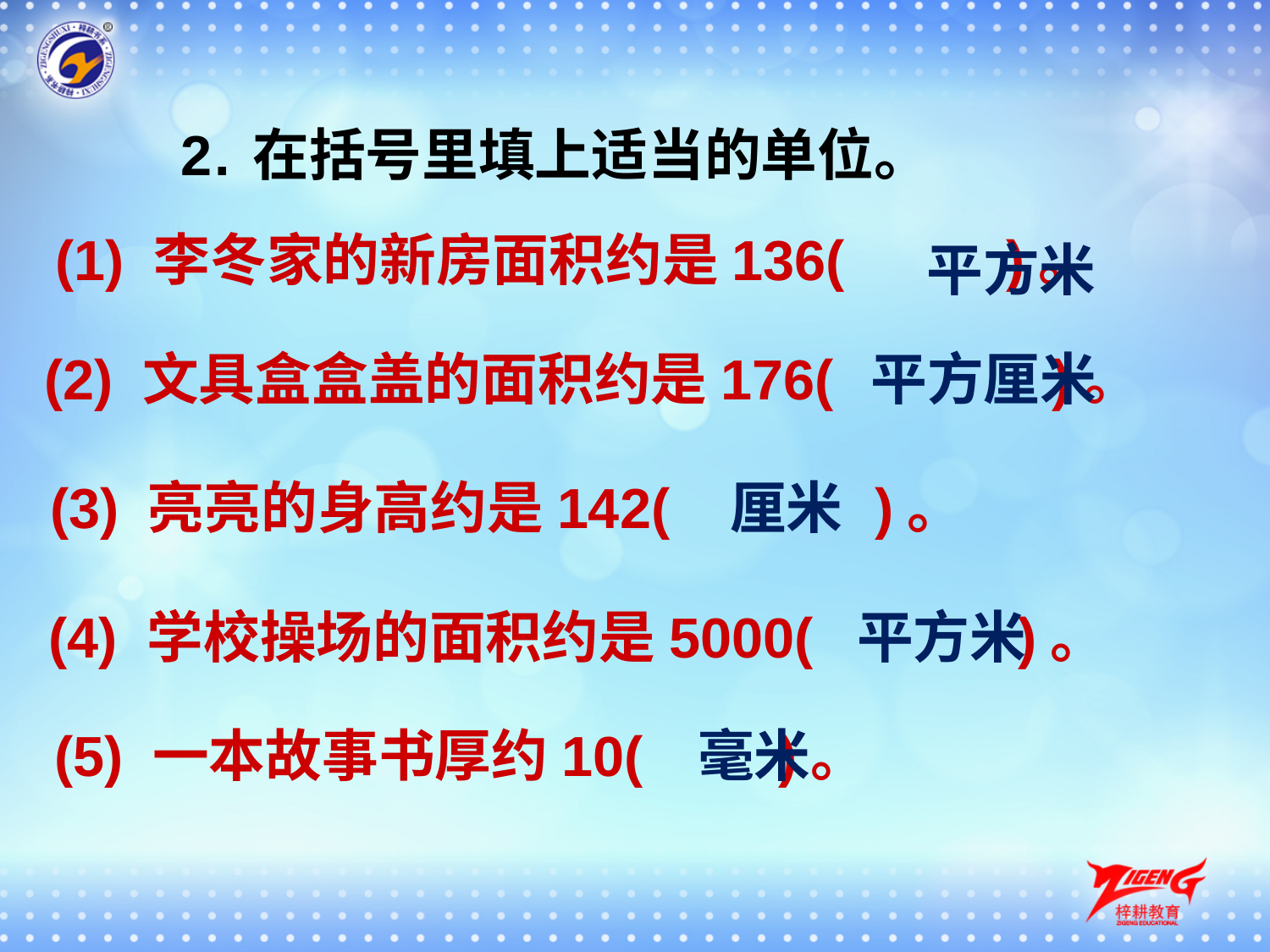

在括号里填上适当的单位。
(1) 李冬家的新房面积约是136(　      )。
平方米
平方厘米
(2) 文具盒盒盖的面积约是176(　　      )。
(3) 亮亮的身高约是142(　　     )。
厘米
(4) 学校操场的面积约是5000(　　     )。
平方米
(5) 一本故事书厚约10(　    )。
毫米